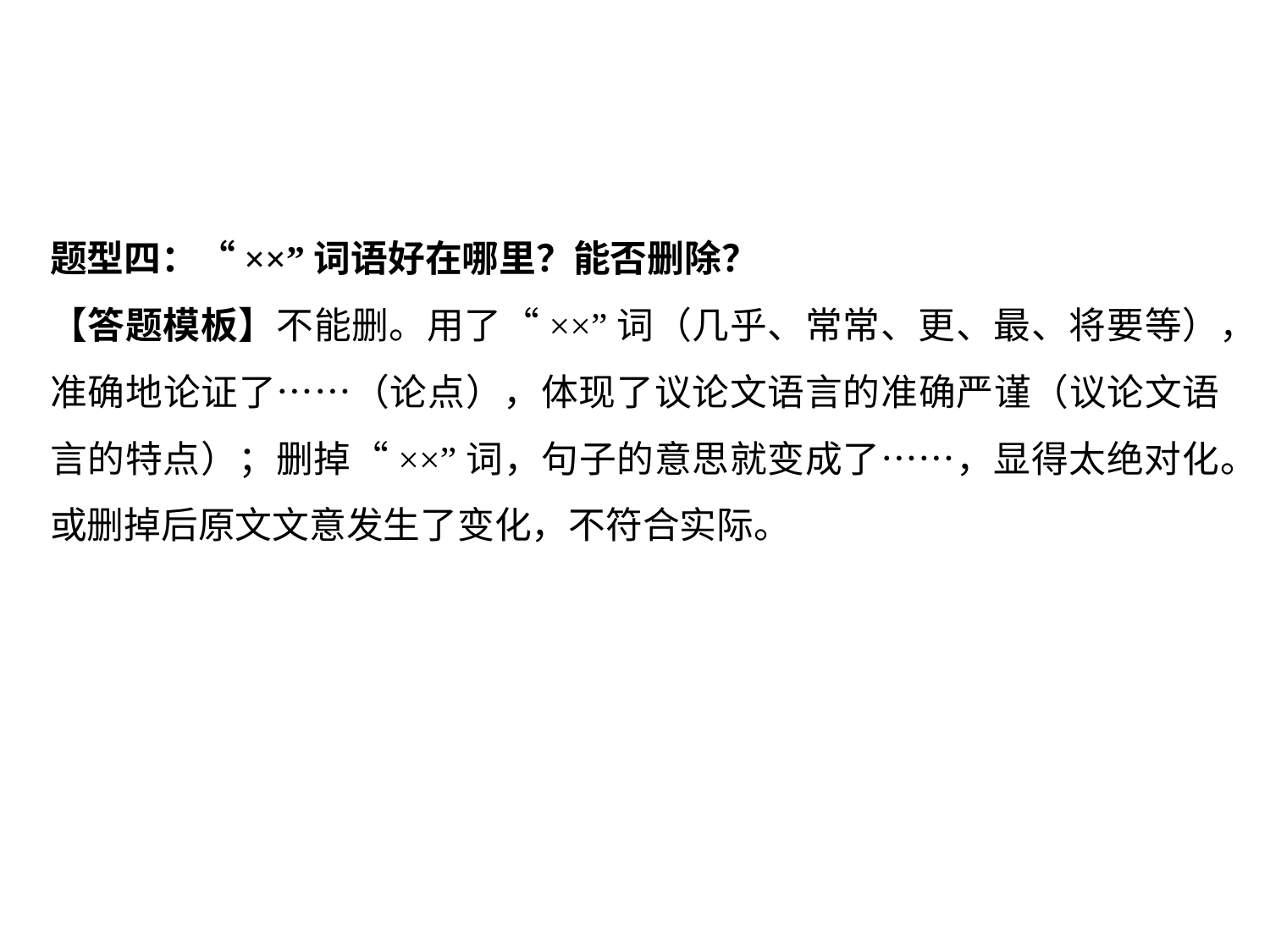

题型四：“××”词语好在哪里？能否删除？
【答题模板】不能删。用了“××”词（几乎、常常、更、最、将要等），准确地论证了……（论点），体现了议论文语言的准确严谨（议论文语言的特点）；删掉“××”词，句子的意思就变成了……，显得太绝对化。或删掉后原文文意发生了变化，不符合实际。